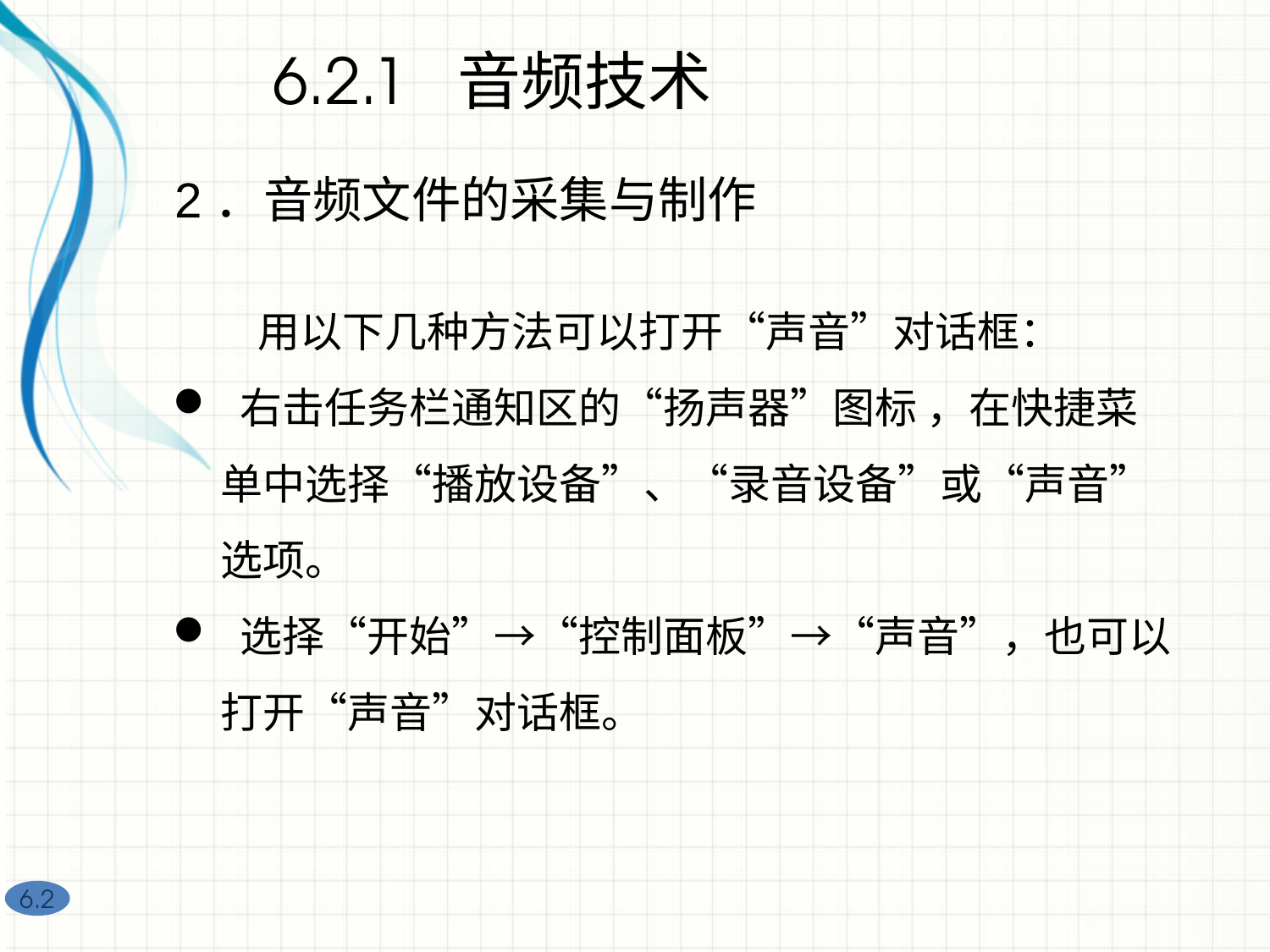

6.2.1  音频技术
2．音频文件的采集与制作
　　用以下几种方法可以打开“声音”对话框：
 右击任务栏通知区的“扬声器”图标 ，在快捷菜单中选择“播放设备”、“录音设备”或“声音”选项。
 选择“开始”→“控制面板”→“声音”，也可以打开“声音”对话框。